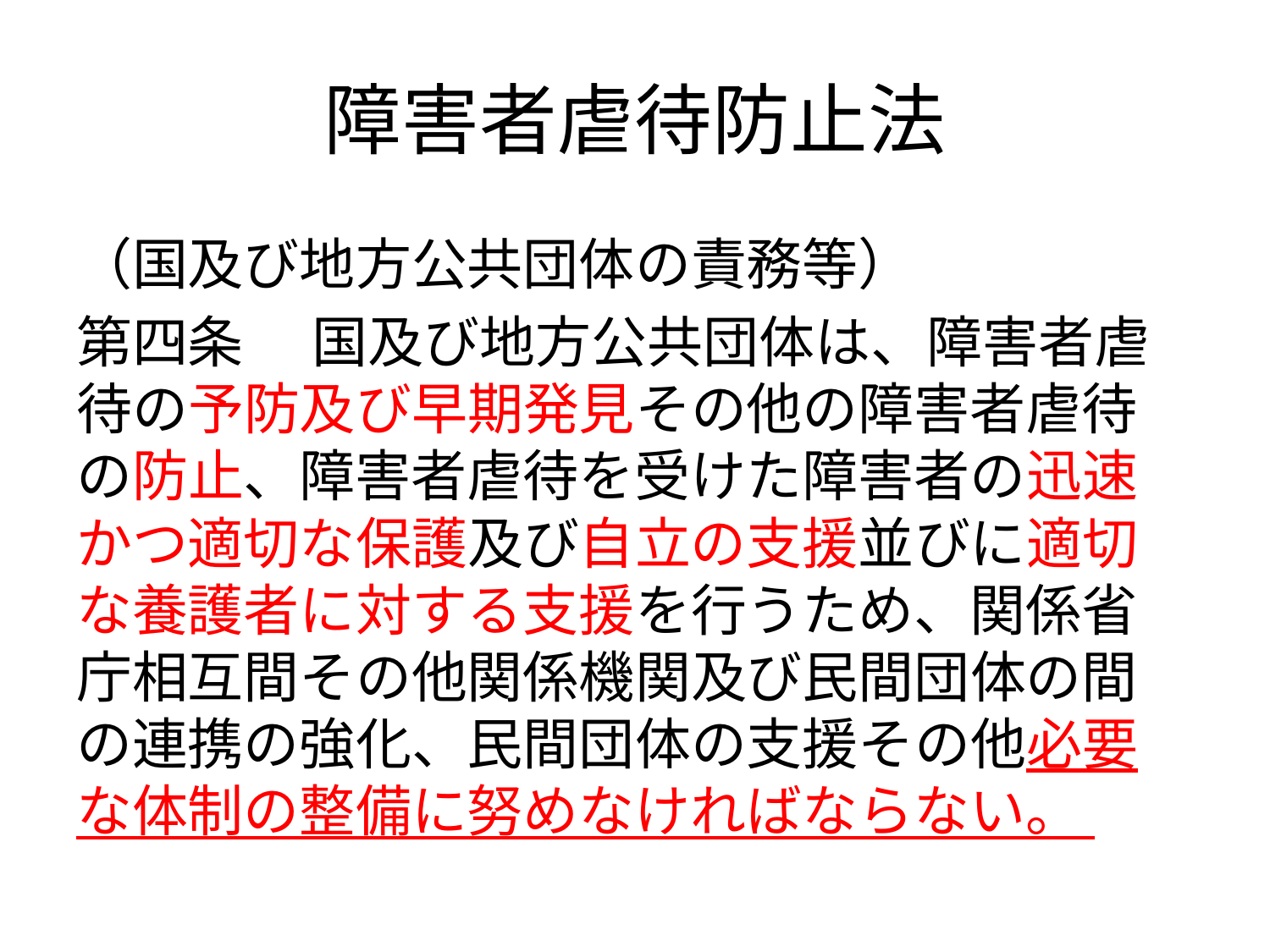

# 障害者虐待防止法
（国及び地方公共団体の責務等）
第四条 　国及び地方公共団体は、障害者虐待の予防及び早期発見その他の障害者虐待の防止、障害者虐待を受けた障害者の迅速かつ適切な保護及び自立の支援並びに適切な養護者に対する支援を行うため、関係省庁相互間その他関係機関及び民間団体の間の連携の強化、民間団体の支援その他必要な体制の整備に努めなければならない。